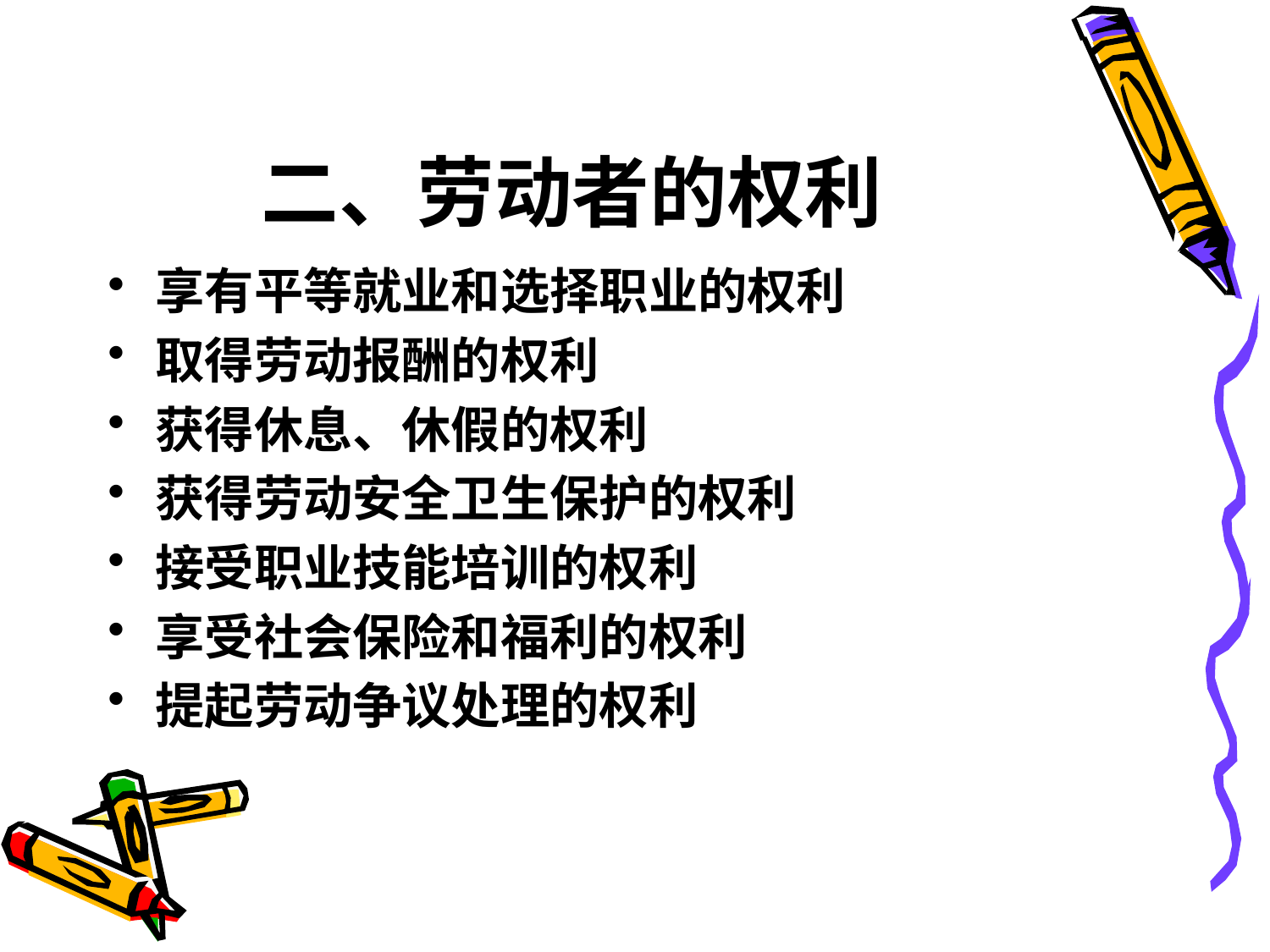

# 二、劳动者的权利
享有平等就业和选择职业的权利
取得劳动报酬的权利
获得休息、休假的权利
获得劳动安全卫生保护的权利
接受职业技能培训的权利
享受社会保险和福利的权利
提起劳动争议处理的权利